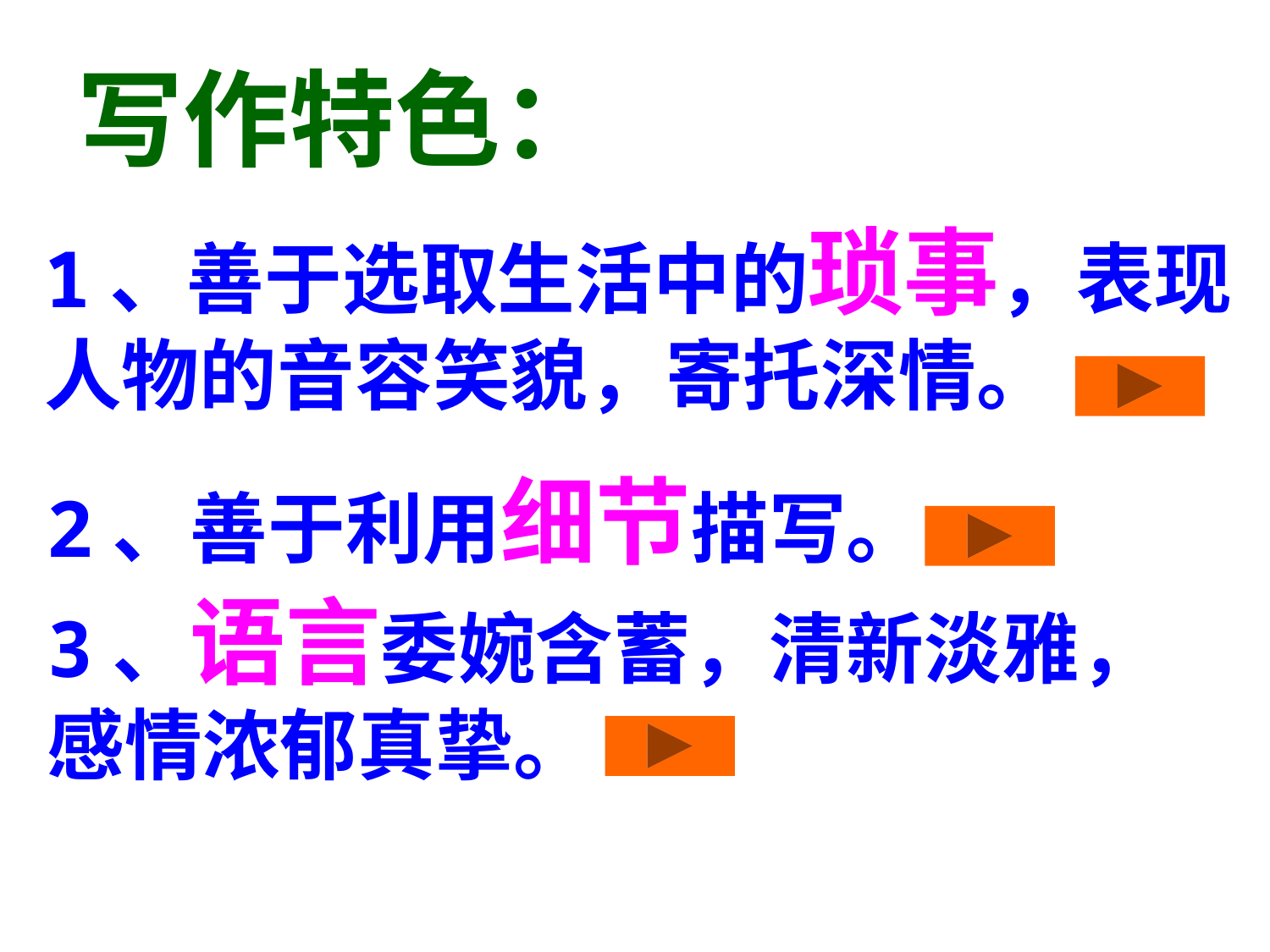

写作特色：
1、善于选取生活中的琐事，表现人物的音容笑貌，寄托深情。

2、善于利用细节描写。

3、语言委婉含蓄，清新淡雅，感情浓郁真挚。